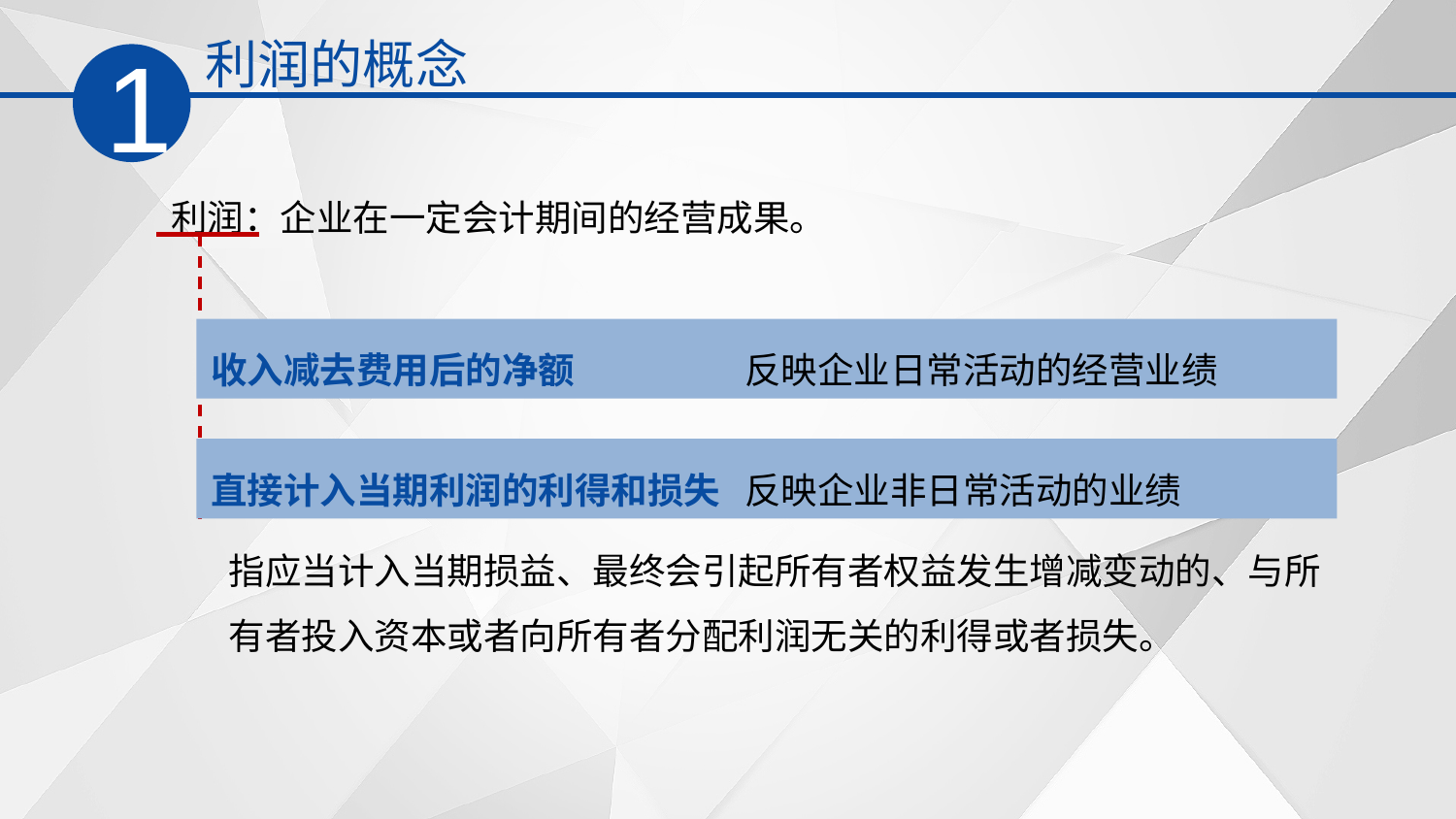

利润的概念
1

利润：企业在一定会计期间的经营成果。
收入减去费用后的净额
反映企业日常活动的经营业绩
反映企业非日常活动的业绩
直接计入当期利润的利得和损失
指应当计入当期损益、最终会引起所有者权益发生增减变动的、与所有者投入资本或者向所有者分配利润无关的利得或者损失。